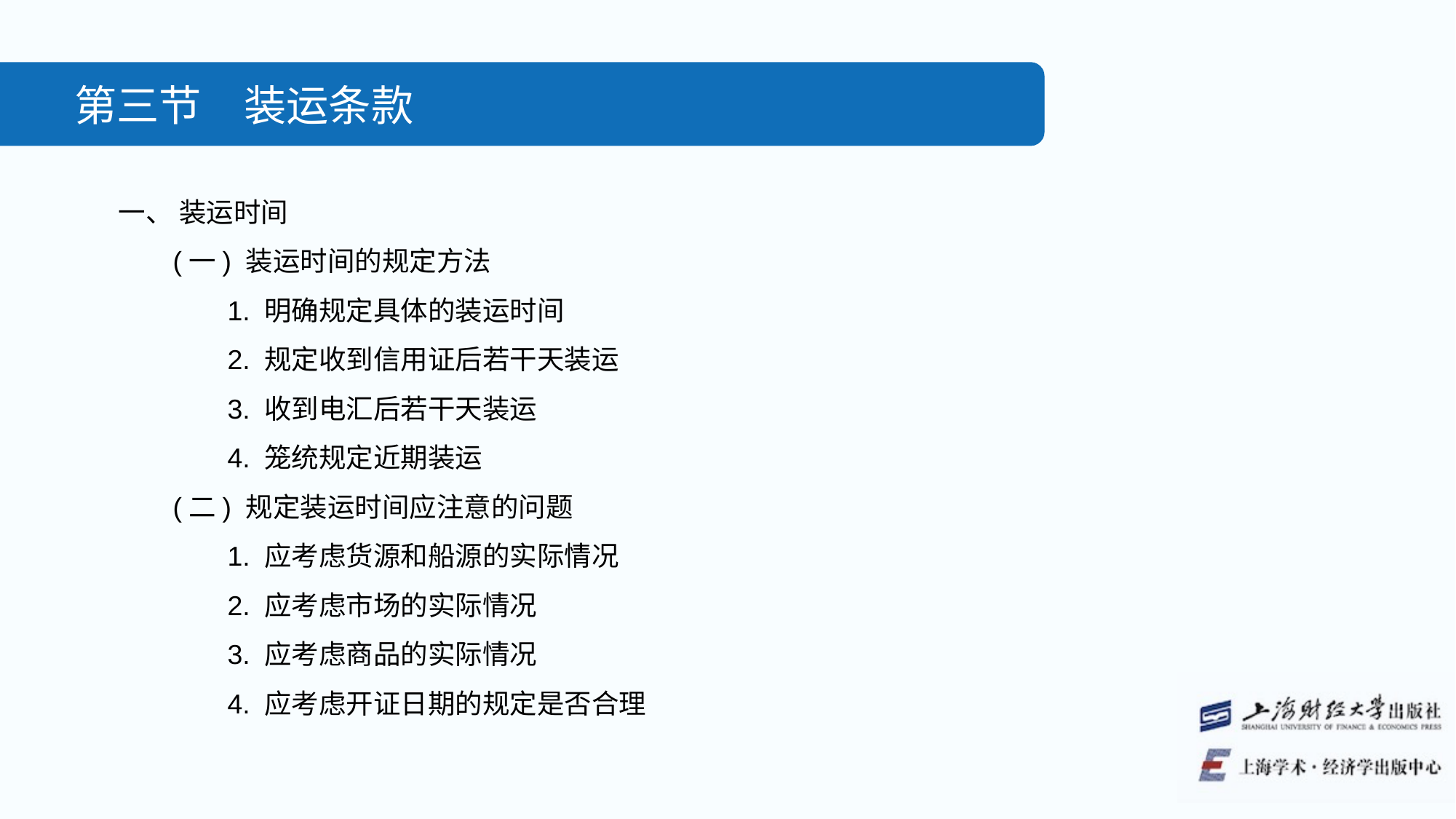

第三节　装运条款
一、 装运时间
(一) 装运时间的规定方法
1. 明确规定具体的装运时间
2. 规定收到信用证后若干天装运
3. 收到电汇后若干天装运
4. 笼统规定近期装运
(二) 规定装运时间应注意的问题
1. 应考虑货源和船源的实际情况
2. 应考虑市场的实际情况
3. 应考虑商品的实际情况
4. 应考虑开证日期的规定是否合理